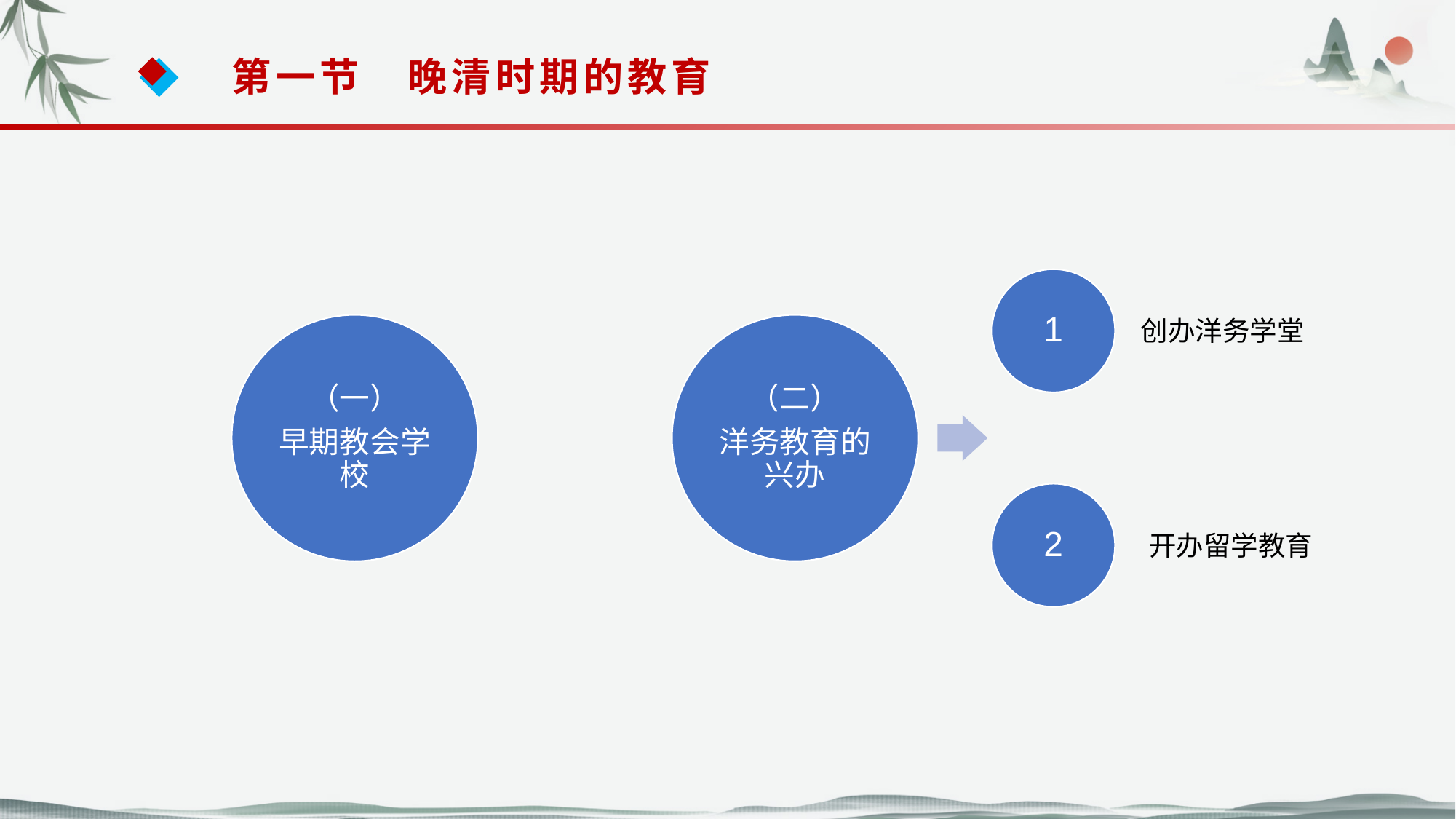

第一节　晚清时期的教育

1
创办洋务学堂
（一）
早期教会学校
（二）
洋务教育的兴办

2
 开办留学教育